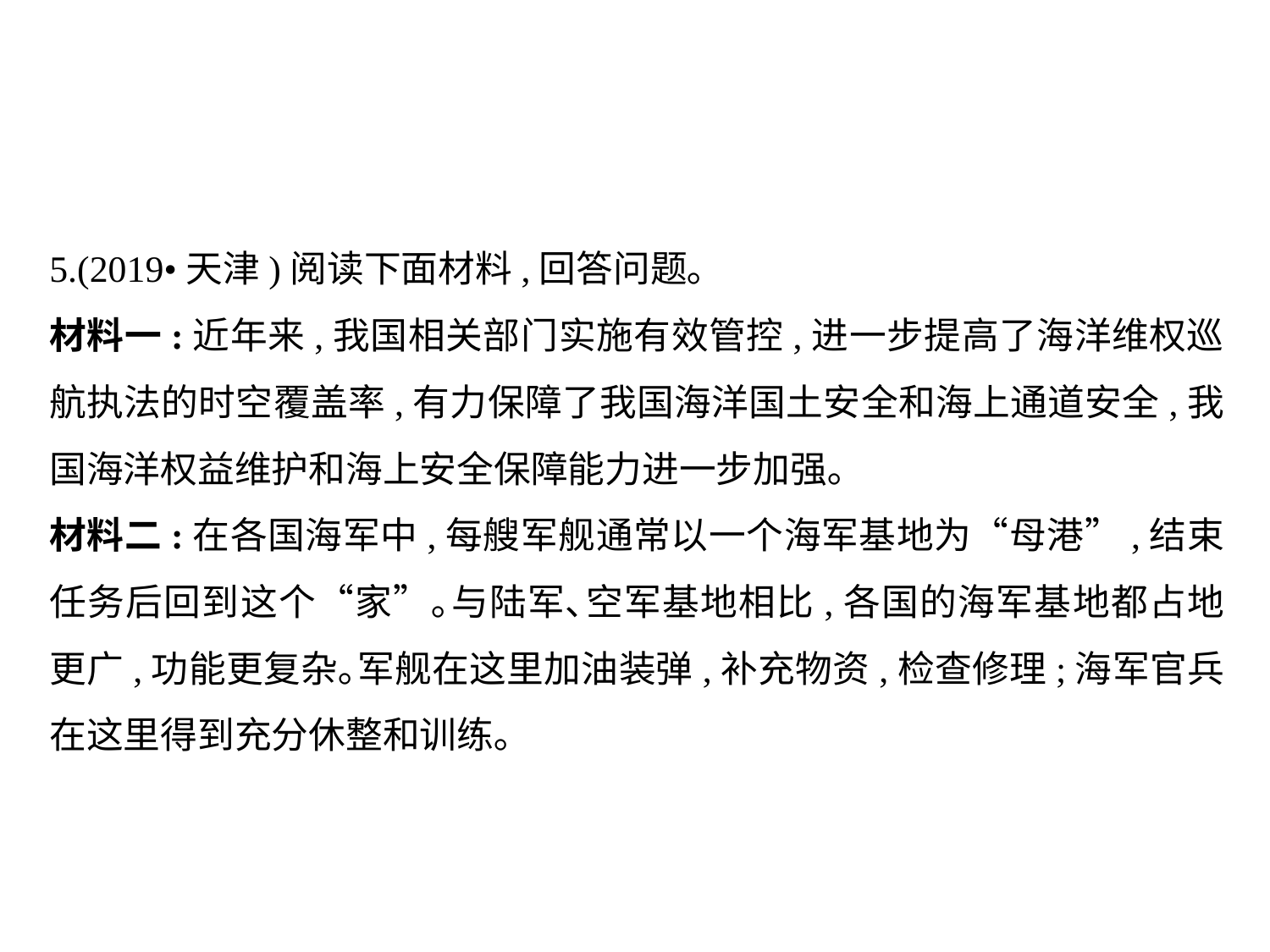

5.(2019•天津)阅读下面材料,回答问题｡
材料一:近年来,我国相关部门实施有效管控,进一步提高了海洋维权巡航执法的时空覆盖率,有力保障了我国海洋国土安全和海上通道安全,我国海洋权益维护和海上安全保障能力进一步加强｡
材料二:在各国海军中,每艘军舰通常以一个海军基地为“母港”,结束任务后回到这个“家”｡与陆军､空军基地相比,各国的海军基地都占地更广,功能更复杂｡军舰在这里加油装弹,补充物资,检查修理;海军官兵在这里得到充分休整和训练｡